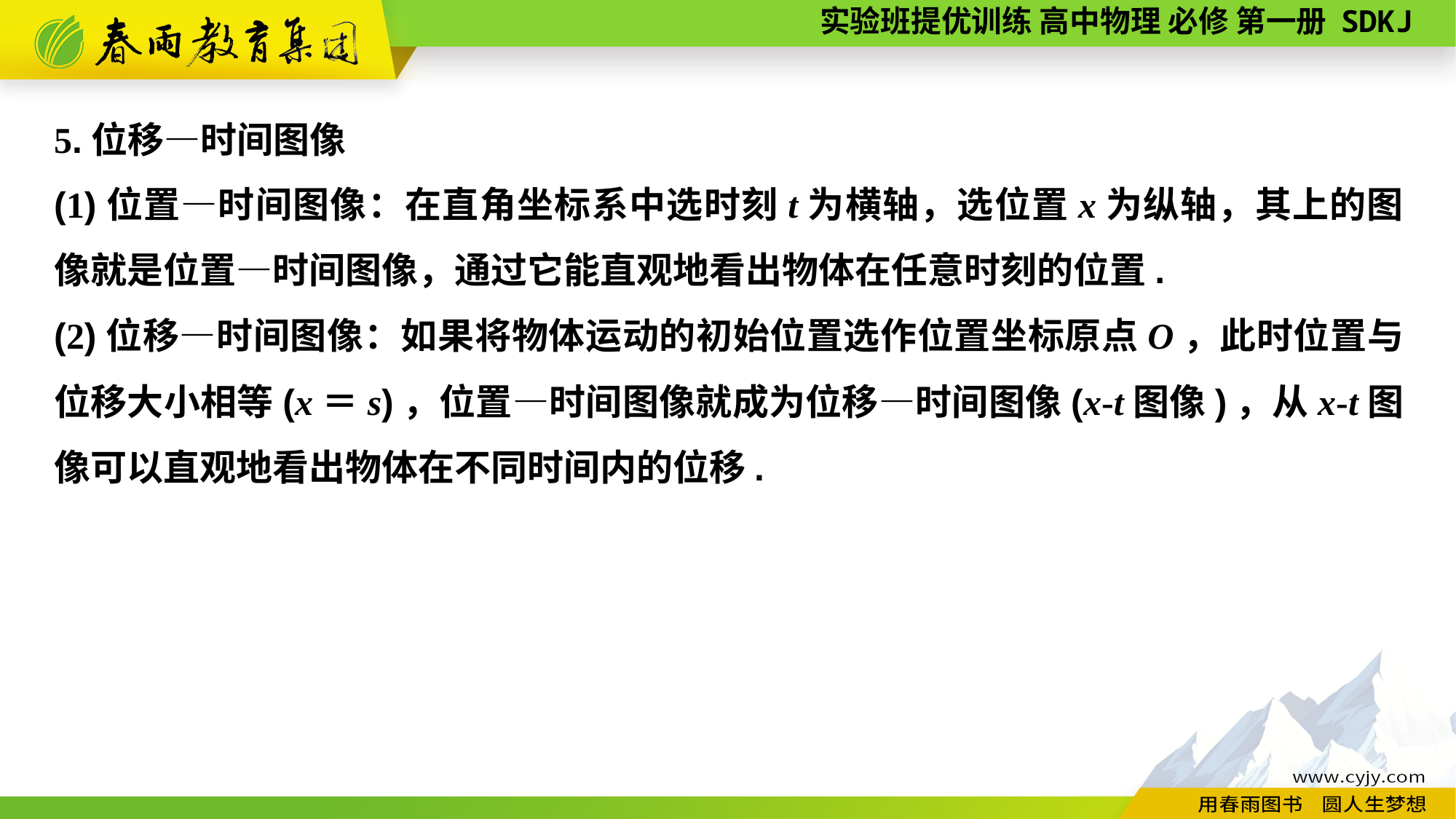

5.位移—时间图像
(1)位置—时间图像：在直角坐标系中选时刻t为横轴，选位置x为纵轴，其上的图像就是位置—时间图像，通过它能直观地看出物体在任意时刻的位置.
(2)位移—时间图像：如果将物体运动的初始位置选作位置坐标原点O，此时位置与位移大小相等(x＝s)，位置—时间图像就成为位移—时间图像(x-t图像)，从x-t图像可以直观地看出物体在不同时间内的位移.